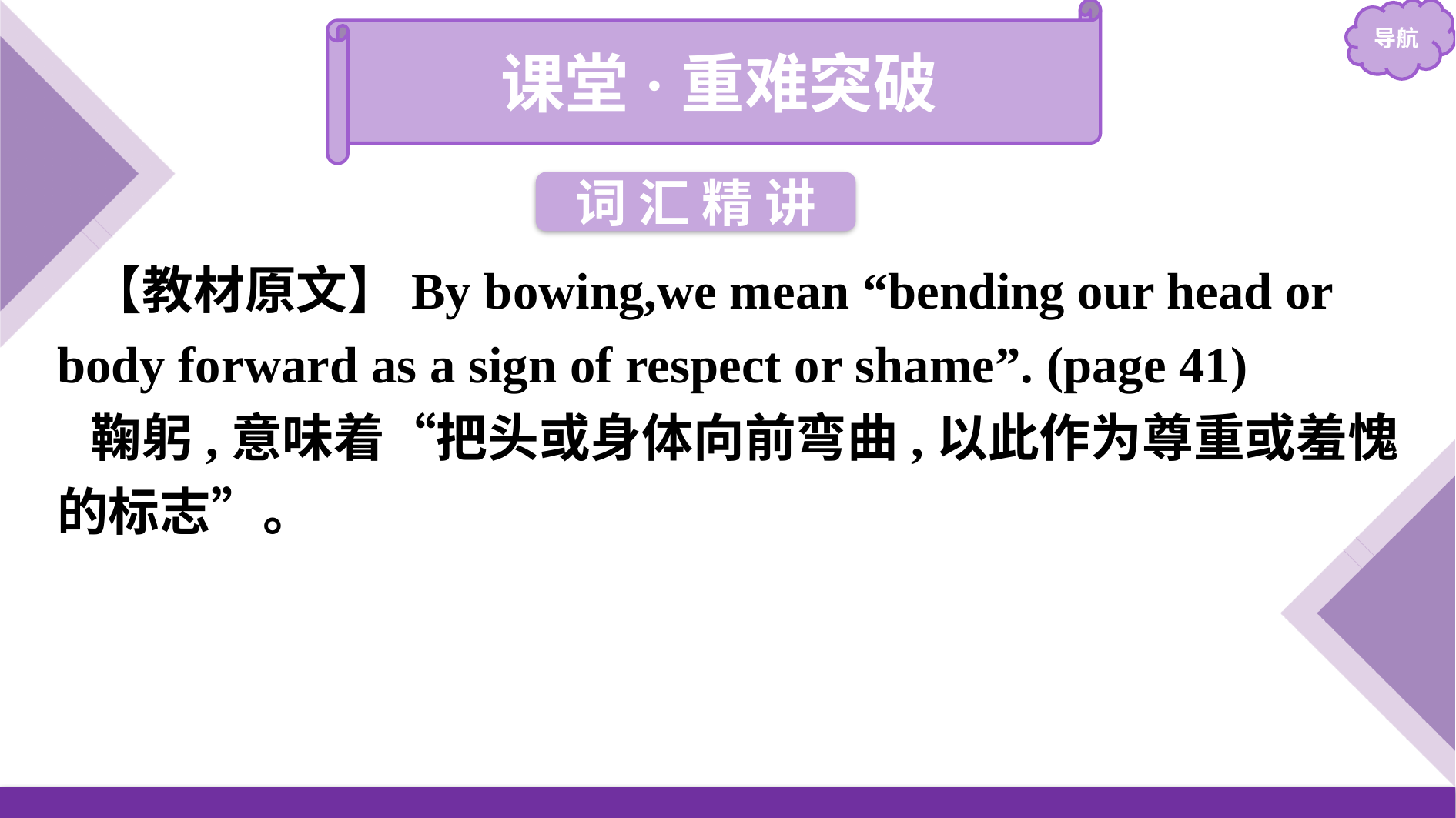

课堂·重难突破
词 汇 精 讲
【教材原文】By bowing,we mean “bending our head or body forward as a sign of respect or shame”. (page 41)
鞠躬,意味着“把头或身体向前弯曲,以此作为尊重或羞愧的标志”。